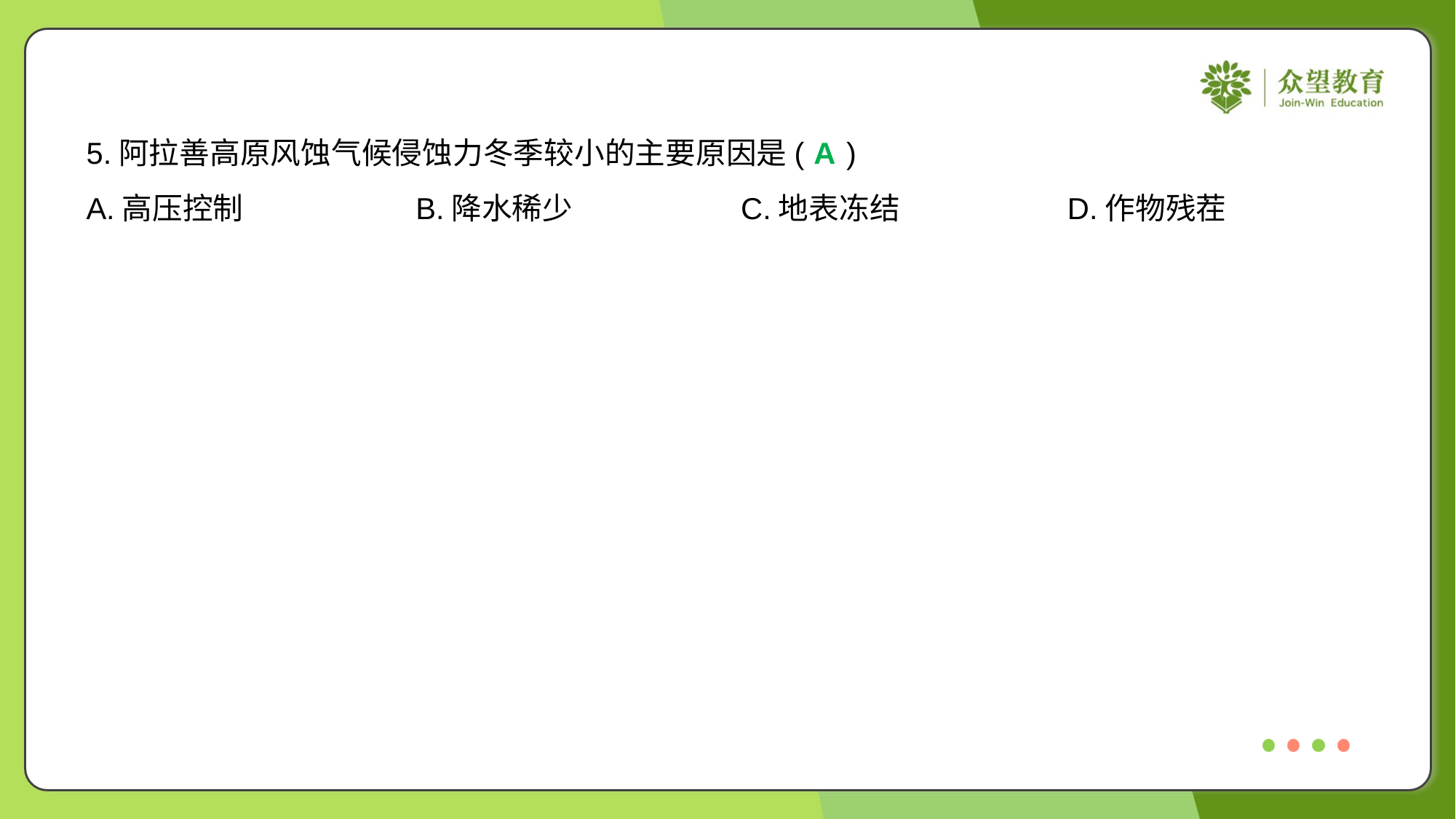

5.阿拉善高原风蚀气候侵蚀力冬季较小的主要原因是(     )
A
A.高压控制	B.降水稀少	C.地表冻结	D.作物残茬